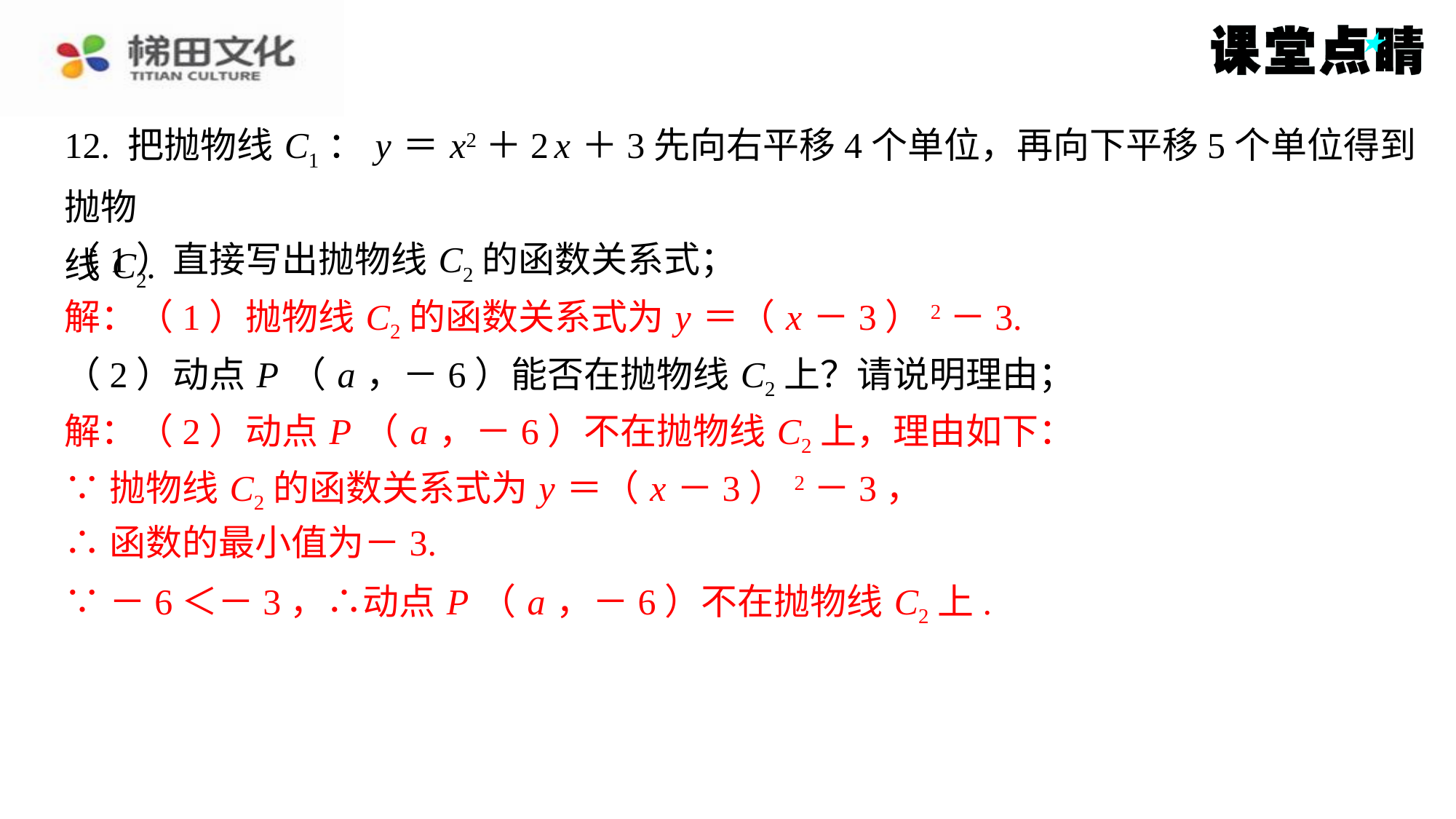

12. 把抛物线 C1： y ＝ x2＋2 x ＋3先向右平移4个单位，再向下平移5个单位得到抛物
线 C2.
（1）直接写出抛物线 C2的函数关系式；
解：（1）抛物线 C2的函数关系式为 y ＝（ x －3）2－3.
解：（1）抛物线 C2的函数关系式为 y ＝（ x －3）2－3.
（2）动点 P （ a ，－6）能否在抛物线 C2上？请说明理由；
解：（2）动点 P （ a ，－6）不在抛物线 C2上，理由如下：
解：（2）动点 P （ a ，－6）不在抛物线 C2上，理由如下：
∵抛物线 C2的函数关系式为 y ＝（ x －3）2－3，
∴函数的最小值为－3.
∵－6＜－3，∴动点 P （ a ，－6）不在抛物线 C2上.
∵抛物线 C2的函数关系式为 y ＝（ x －3）2－3，
∴函数的最小值为－3.
∵－6＜－3，∴动点 P （ a ，－6）不在抛物线 C2上.